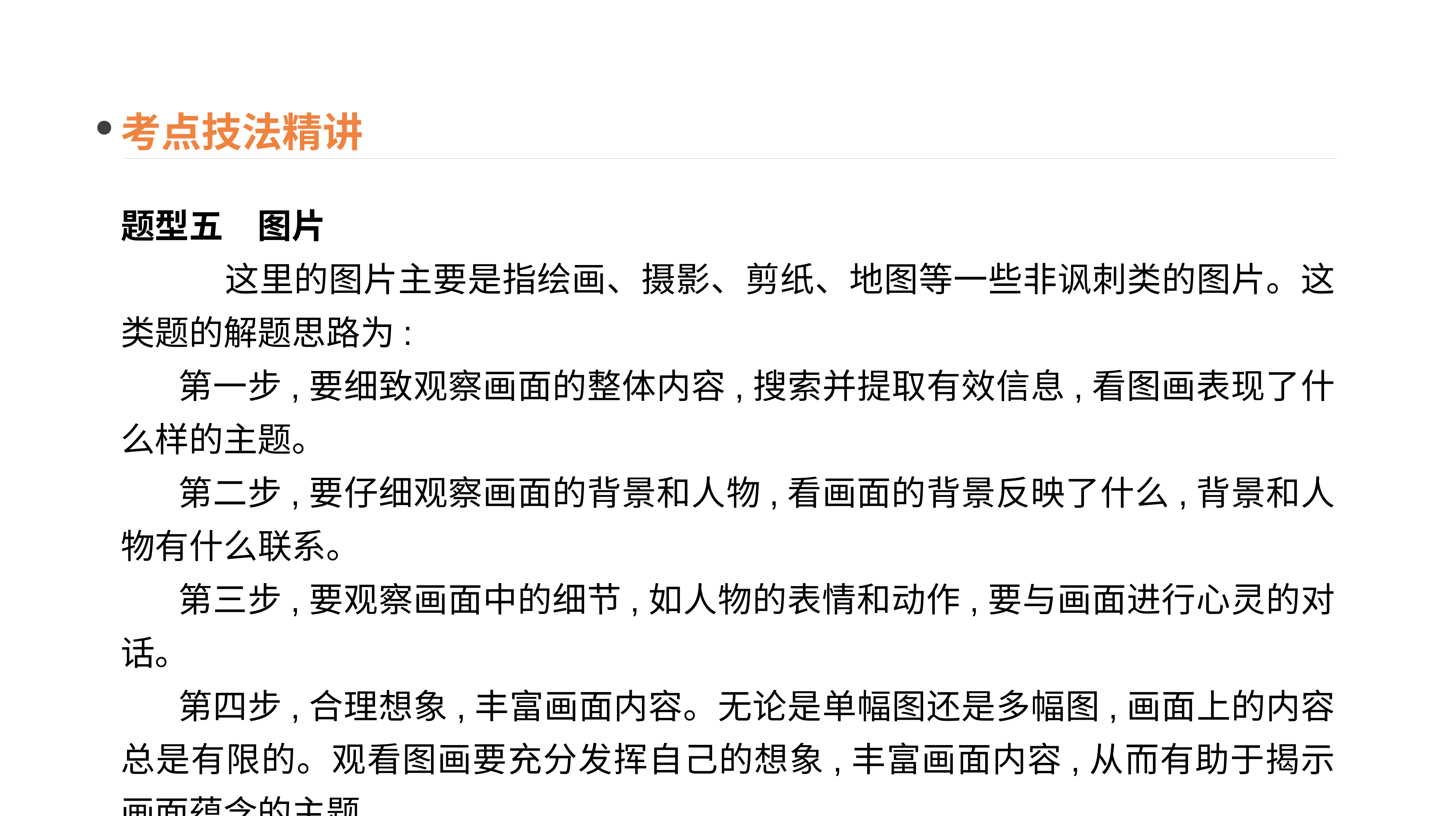

考点技法精讲

题型五　图片
　　　这里的图片主要是指绘画、摄影、剪纸、地图等一些非讽刺类的图片。这类题的解题思路为:
      第一步,要细致观察画面的整体内容,搜索并提取有效信息,看图画表现了什么样的主题。
      第二步,要仔细观察画面的背景和人物,看画面的背景反映了什么,背景和人物有什么联系。
      第三步,要观察画面中的细节,如人物的表情和动作,要与画面进行心灵的对话。
      第四步,合理想象,丰富画面内容。无论是单幅图还是多幅图,画面上的内容总是有限的。观看图画要充分发挥自己的想象,丰富画面内容,从而有助于揭示画面蕴含的主题。